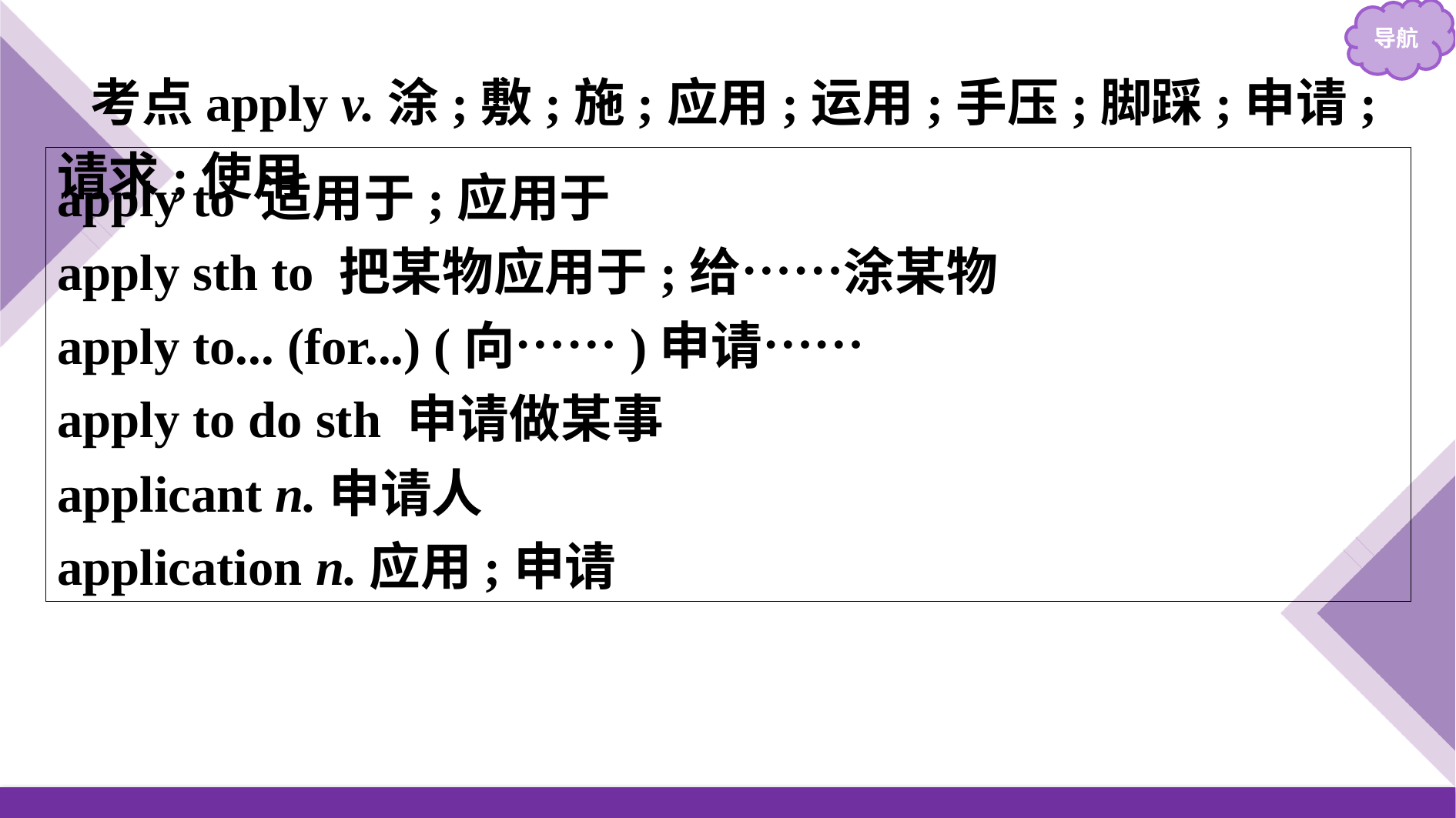

考点apply v.涂;敷;施;应用;运用;手压;脚踩;申请;请求;使用
apply to 适用于;应用于
apply sth to 把某物应用于;给……涂某物
apply to... (for...) (向……)申请……
apply to do sth 申请做某事
applicant n.申请人
application n.应用;申请